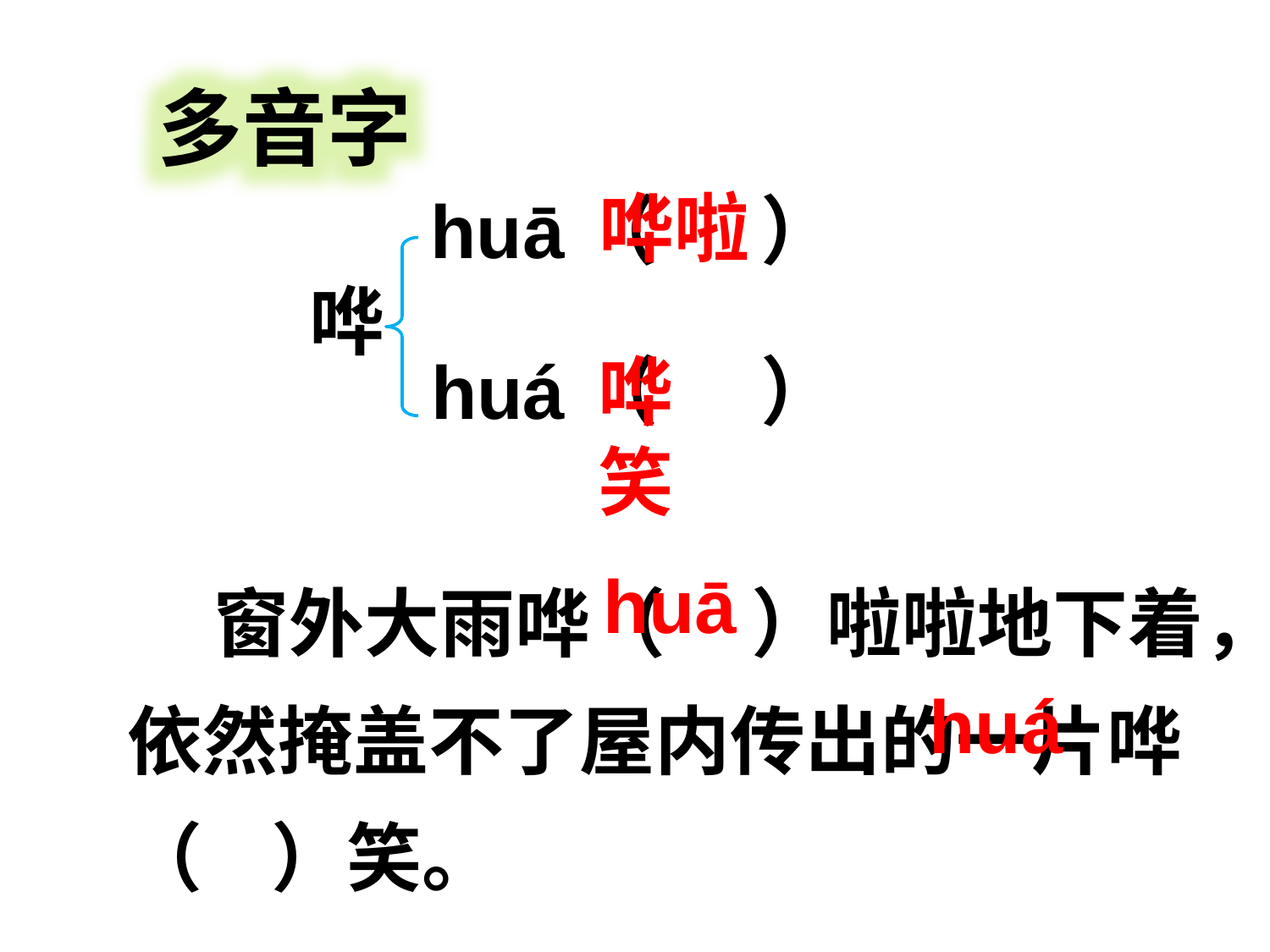

多音字
哗啦
huā（      ）

哗
huá（      ）
哗笑
    窗外大雨哗（     ）啦啦地下着，依然掩盖不了屋内传出的一片哗（    ）笑。
huā
huá